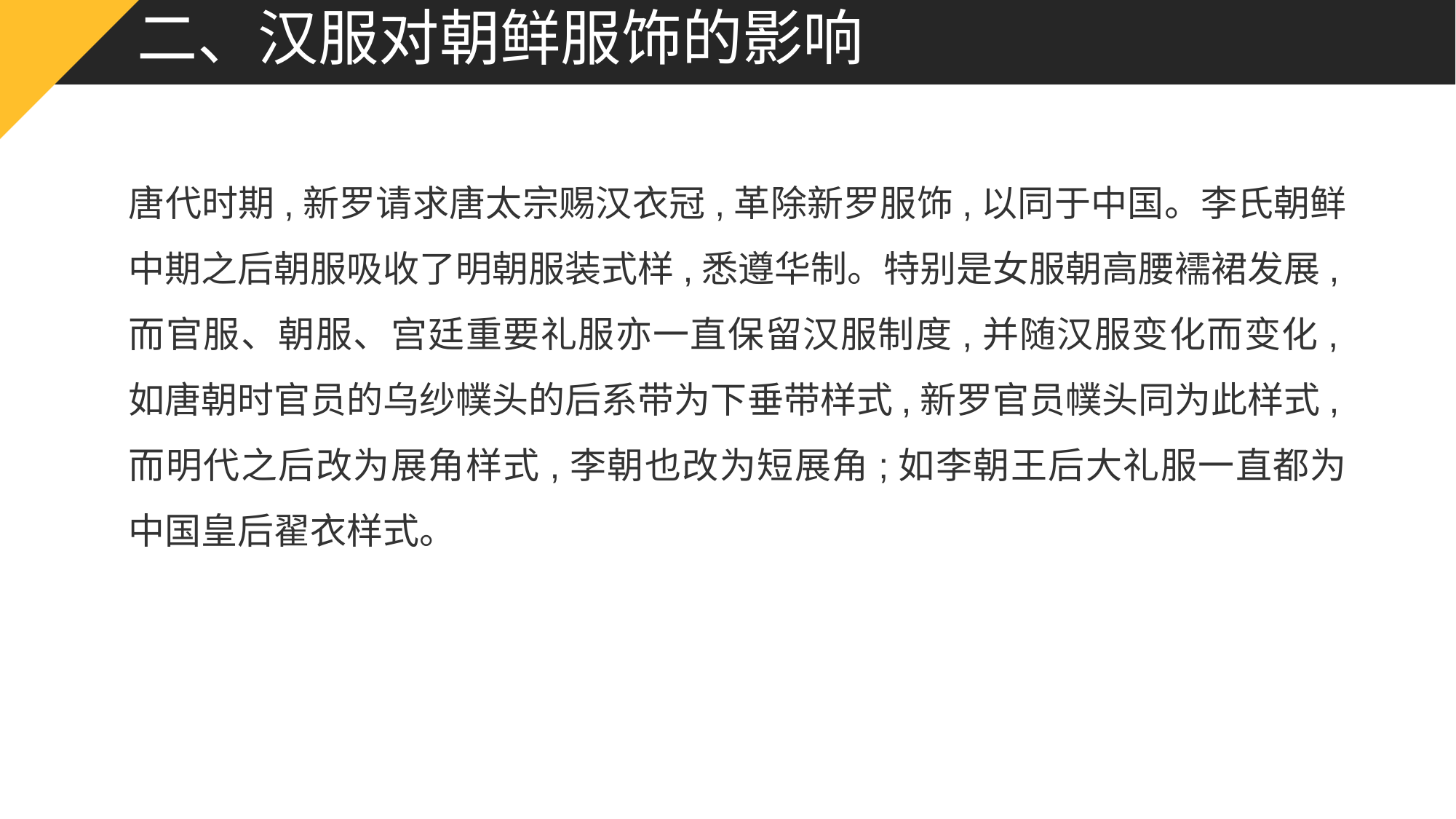

# 二、汉服对朝鲜服饰的影响
唐代时期,新罗请求唐太宗赐汉衣冠,革除新罗服饰,以同于中国。李氏朝鲜中期之后朝服吸收了明朝服装式样,悉遵华制。特别是女服朝高腰襦裙发展,而官服、朝服、宫廷重要礼服亦一直保留汉服制度,并随汉服变化而变化,如唐朝时官员的乌纱幞头的后系带为下垂带样式,新罗官员幞头同为此样式,而明代之后改为展角样式,李朝也改为短展角;如李朝王后大礼服一直都为中国皇后翟衣样式。